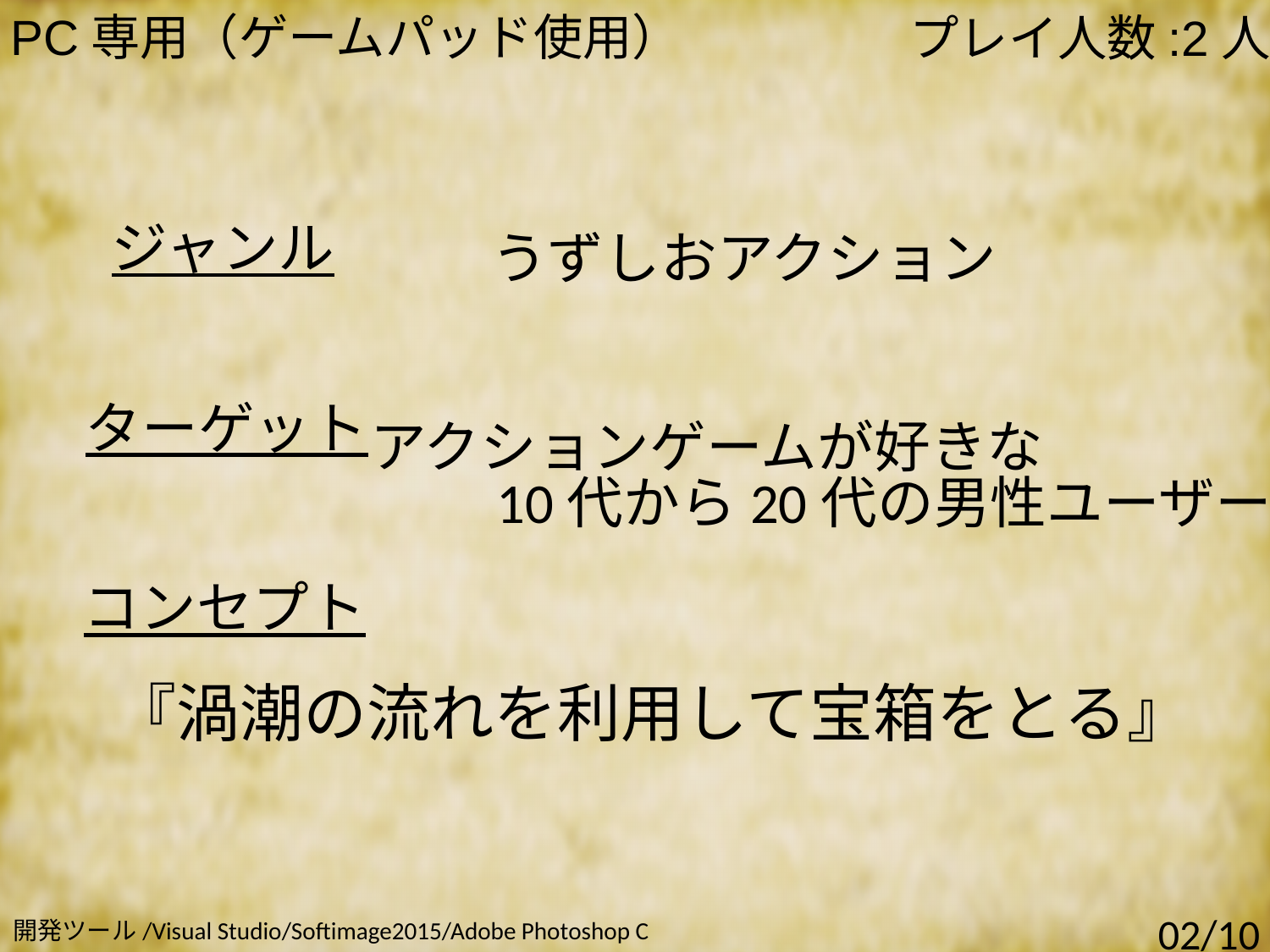

PC専用（ゲームパッド使用）
プレイ人数:2人
ジャンル
うずしおアクション
ターゲット
アクションゲームが好きな
　　10代から20代の男性ユーザー
コンセプト
『渦潮の流れを利用して宝箱をとる』
02/10
開発ツール/Visual Studio/Softimage2015/Adobe Photoshop C